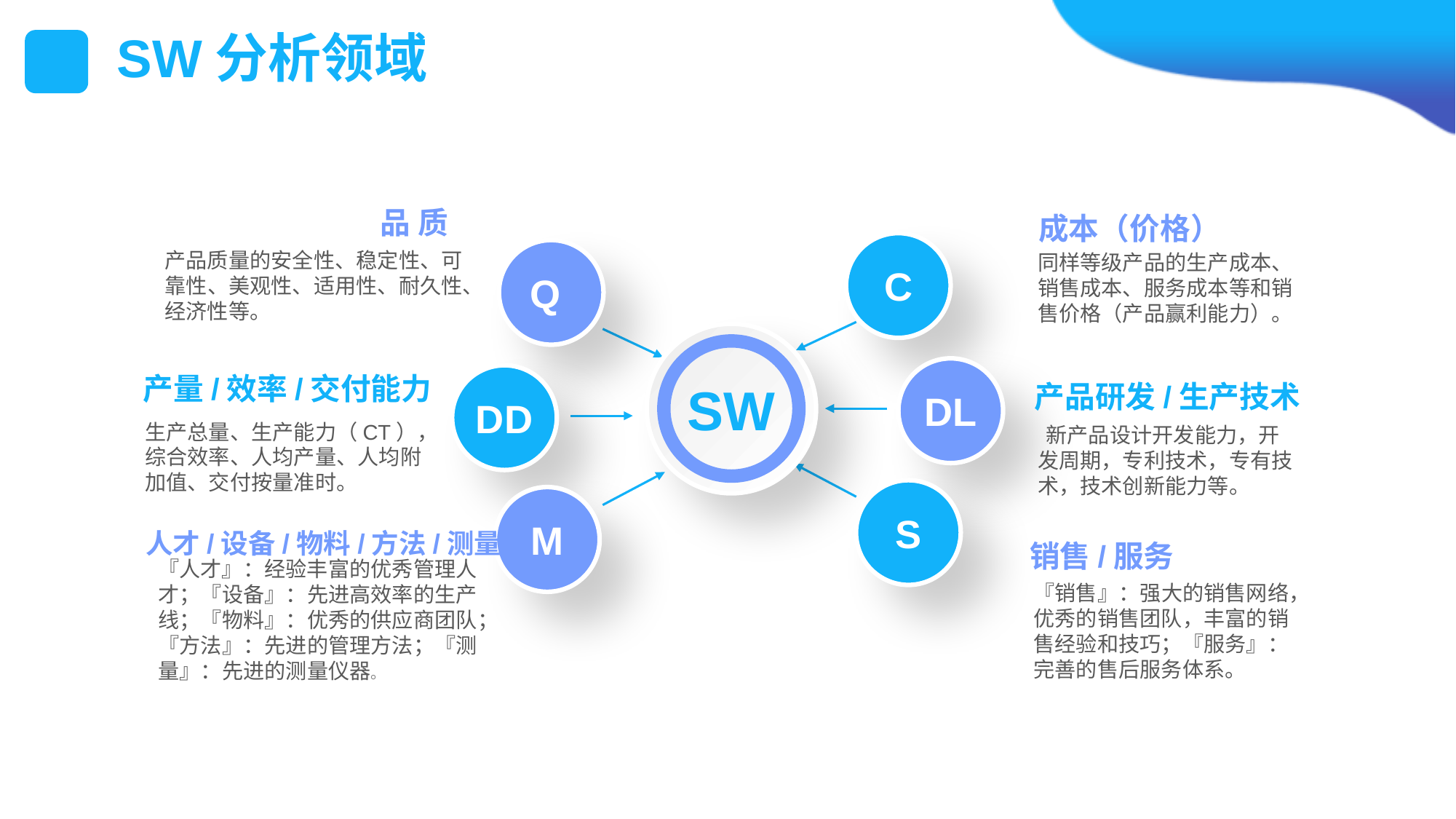

SW分析领域
品 质
产品质量的安全性、稳定性、可靠性、美观性、适用性、耐久性、经济性等。
成本（价格）
同样等级产品的生产成本、销售成本、服务成本等和销售价格（产品赢利能力）。
C
Q
SW

DL
DD
S
M
产量/效率/交付能力
生产总量、生产能力（CT），综合效率、人均产量、人均附加值、交付按量准时。
产品研发/生产技术
 新产品设计开发能力，开发周期，专利技术，专有技术，技术创新能力等。
人才/设备/物料/方法/测量
『人才』：经验丰富的优秀管理人才；『设备』：先进高效率的生产线；『物料』：优秀的供应商团队；『方法』：先进的管理方法；『测量』：先进的测量仪器。
销售/服务
『销售』：强大的销售网络，优秀的销售团队，丰富的销售经验和技巧；『服务』：完善的售后服务体系。